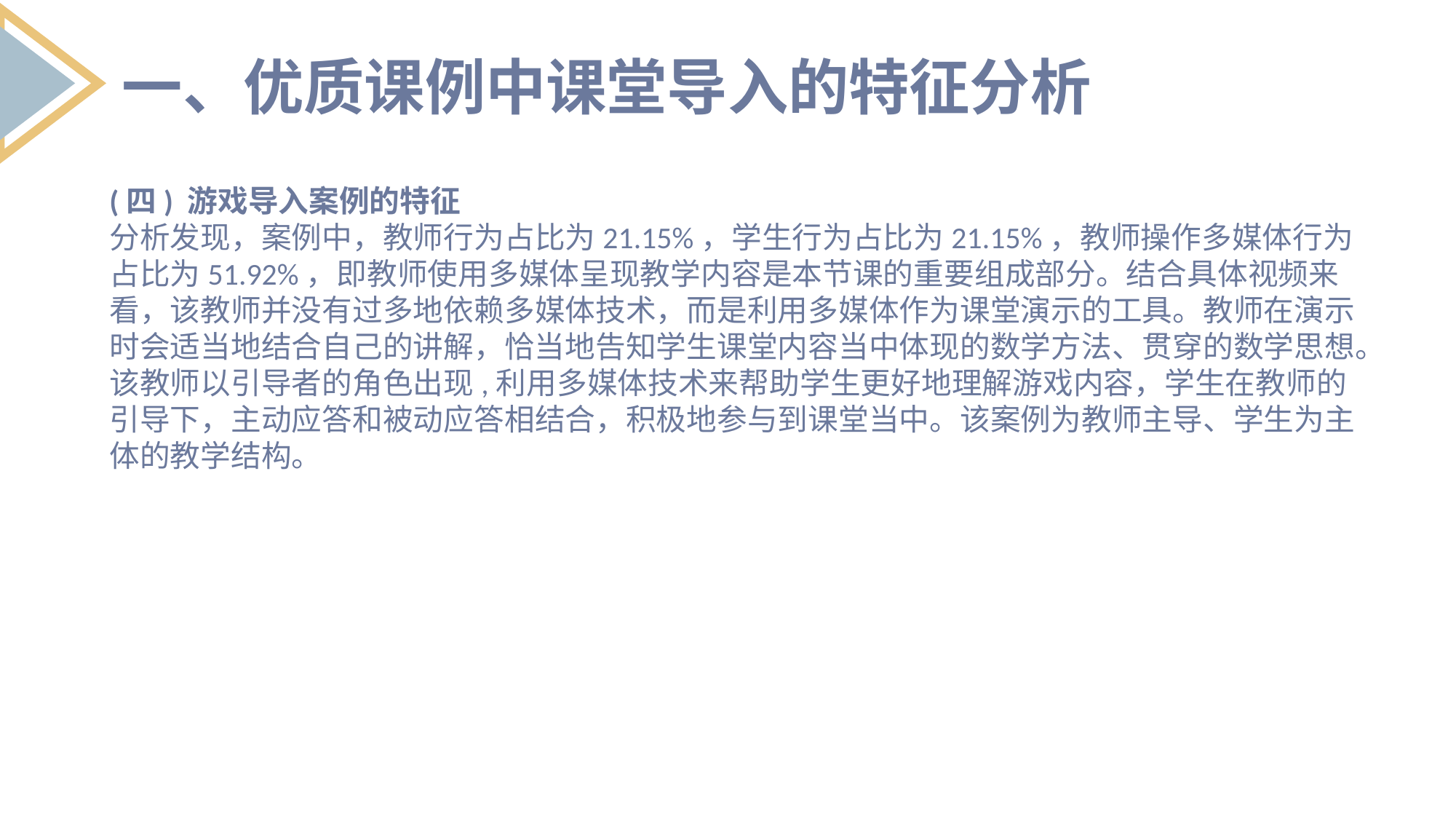

一、优质课例中课堂导入的特征分析

(四) 游戏导入案例的特征
分析发现，案例中，教师行为占比为21.15%，学生行为占比为21.15%，教师操作多媒体行为占比为51.92%，即教师使用多媒体呈现教学内容是本节课的重要组成部分。结合具体视频来看，该教师并没有过多地依赖多媒体技术，而是利用多媒体作为课堂演示的工具。教师在演示时会适当地结合自己的讲解，恰当地告知学生课堂内容当中体现的数学方法、贯穿的数学思想。该教师以引导者的角色出现,利用多媒体技术来帮助学生更好地理解游戏内容，学生在教师的引导下，主动应答和被动应答相结合，积极地参与到课堂当中。该案例为教师主导、学生为主体的教学结构。